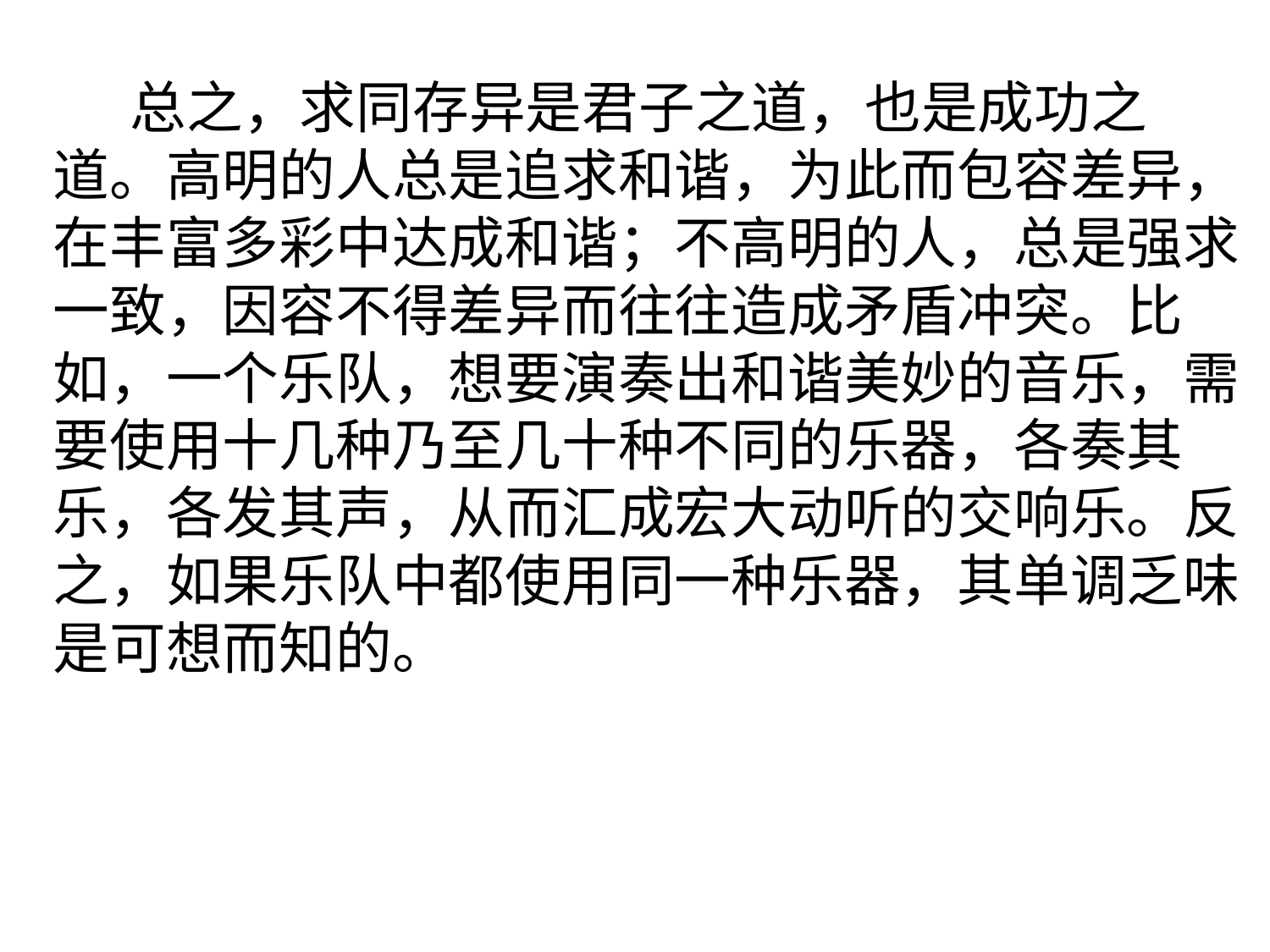

总之，求同存异是君子之道，也是成功之道。高明的人总是追求和谐，为此而包容差异，在丰富多彩中达成和谐；不高明的人，总是强求一致，因容不得差异而往往造成矛盾冲突。比如，一个乐队，想要演奏出和谐美妙的音乐，需要使用十几种乃至几十种不同的乐器，各奏其乐，各发其声，从而汇成宏大动听的交响乐。反之，如果乐队中都使用同一种乐器，其单调乏味是可想而知的。